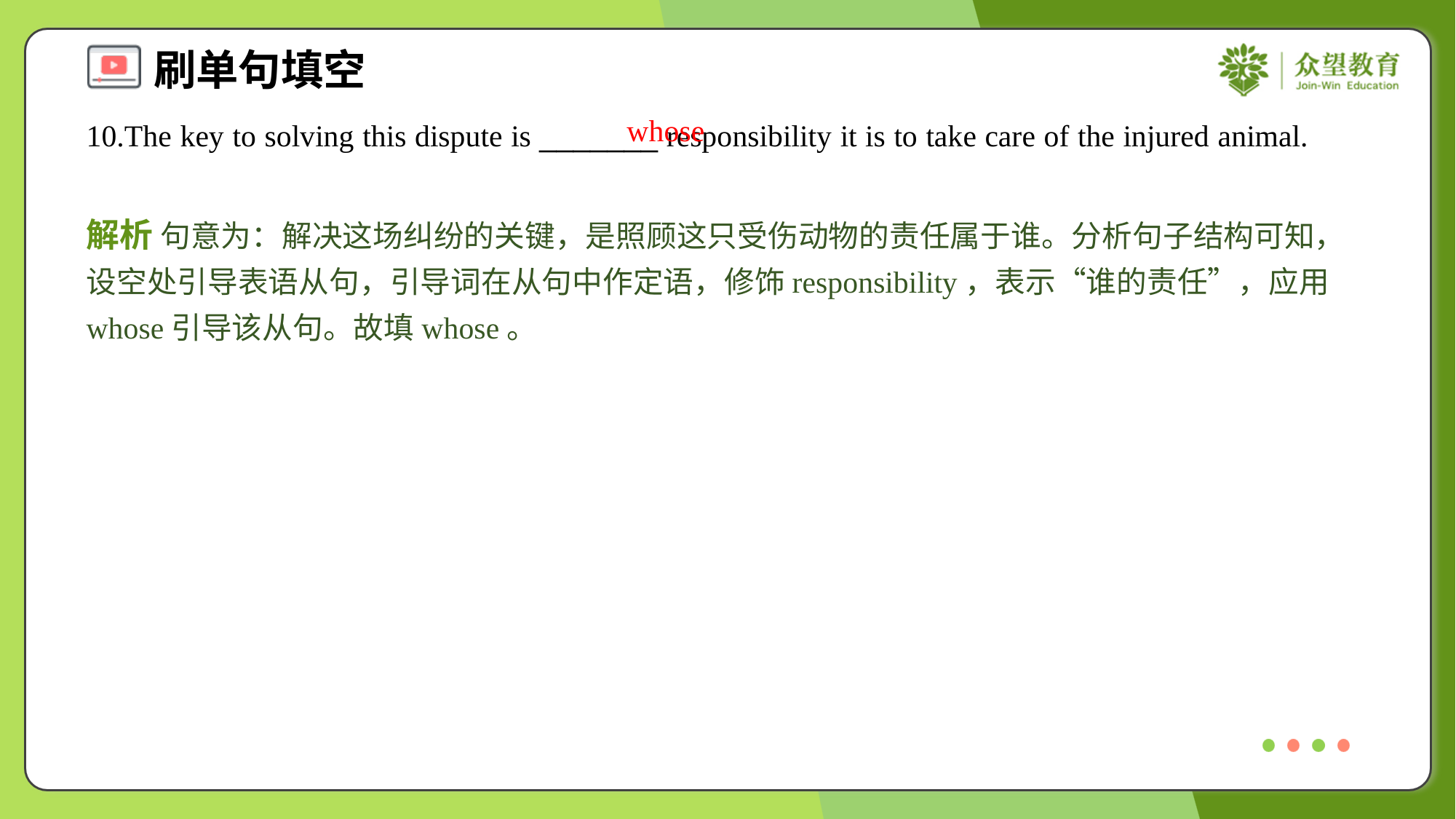

whose
10.The key to solving this dispute is _______ responsibility it is to take care of the injured animal.
解析 句意为：解决这场纠纷的关键，是照顾这只受伤动物的责任属于谁。分析句子结构可知，设空处引导表语从句，引导词在从句中作定语，修饰responsibility，表示“谁的责任”，应用whose引导该从句。故填whose。